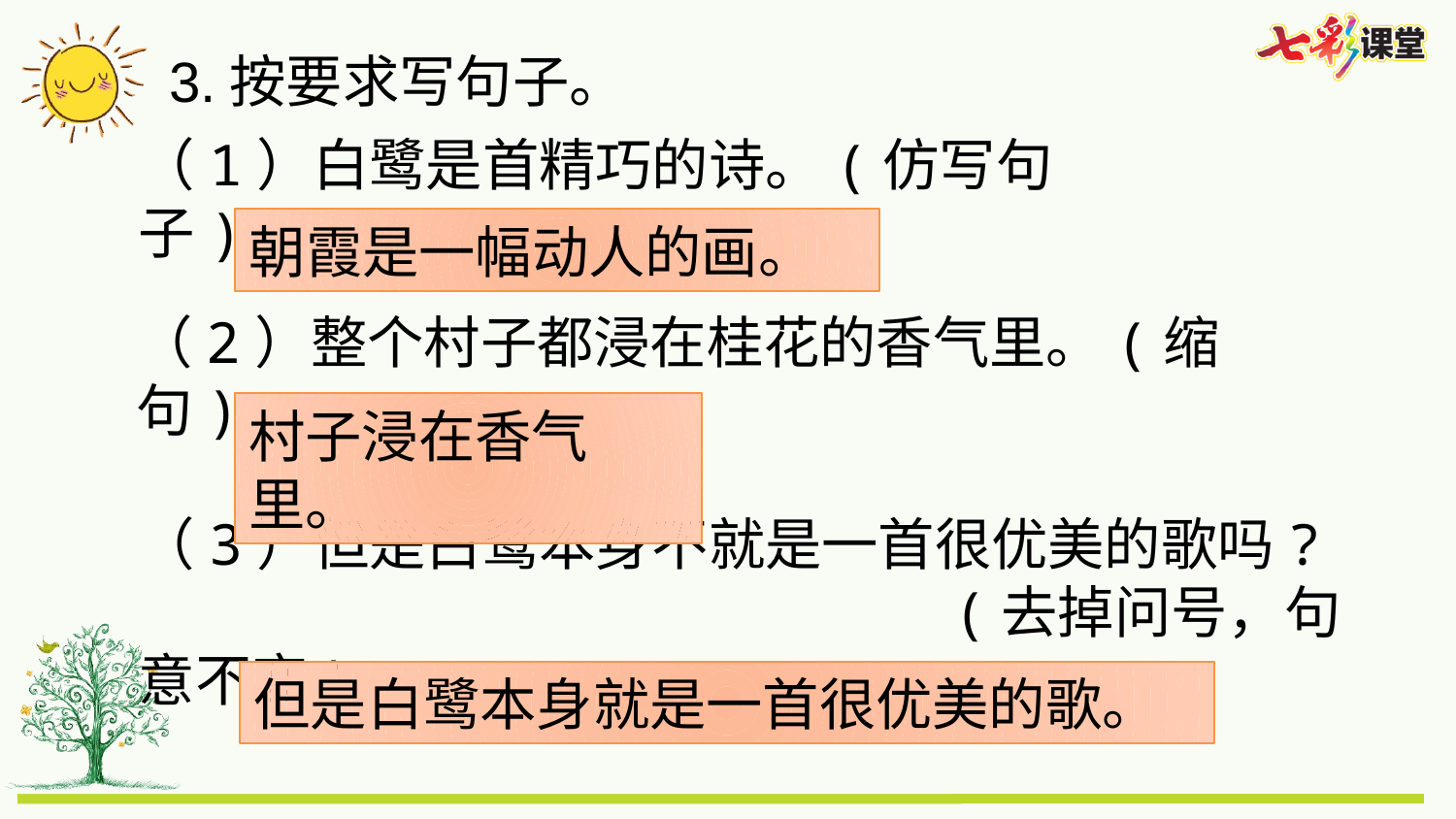

3.按要求写句子。
（1）白鹭是首精巧的诗。(仿写句子)
朝霞是一幅动人的画。
（2）整个村子都浸在桂花的香气里。(缩句)
村子浸在香气里。
（3）但是白鹭本身不就是一首很优美的歌吗?
                        (去掉问号，句意不变)
但是白鹭本身就是一首很优美的歌。